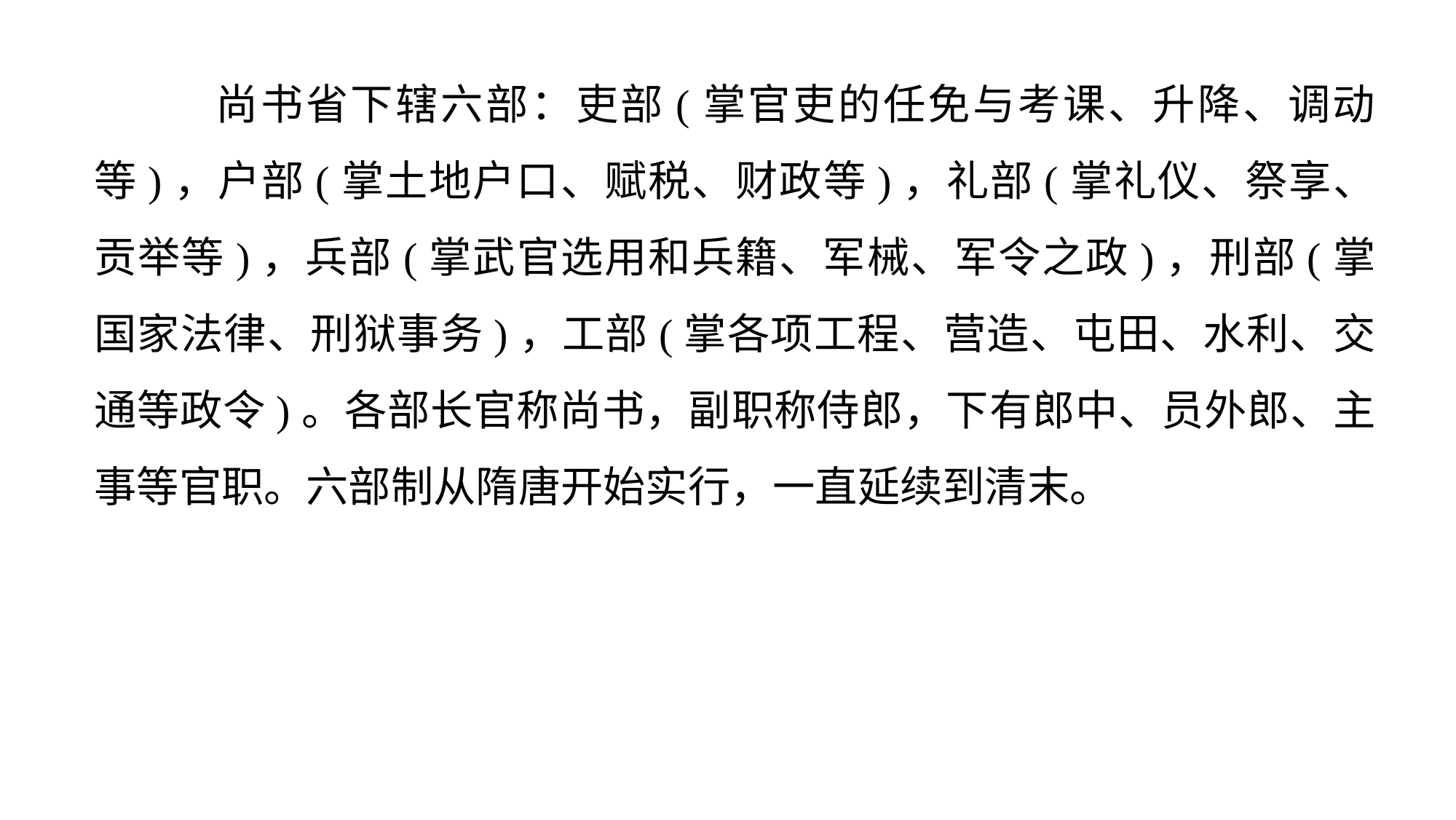

尚书省下辖六部：吏部(掌官吏的任免与考课、升降、调动等)，户部(掌土地户口、赋税、财政等)，礼部(掌礼仪、祭享、贡举等)，兵部(掌武官选用和兵籍、军械、军令之政)，刑部(掌国家法律、刑狱事务)，工部(掌各项工程、营造、屯田、水利、交通等政令)。各部长官称尚书，副职称侍郎，下有郎中、员外郎、主事等官职。六部制从隋唐开始实行，一直延续到清末。